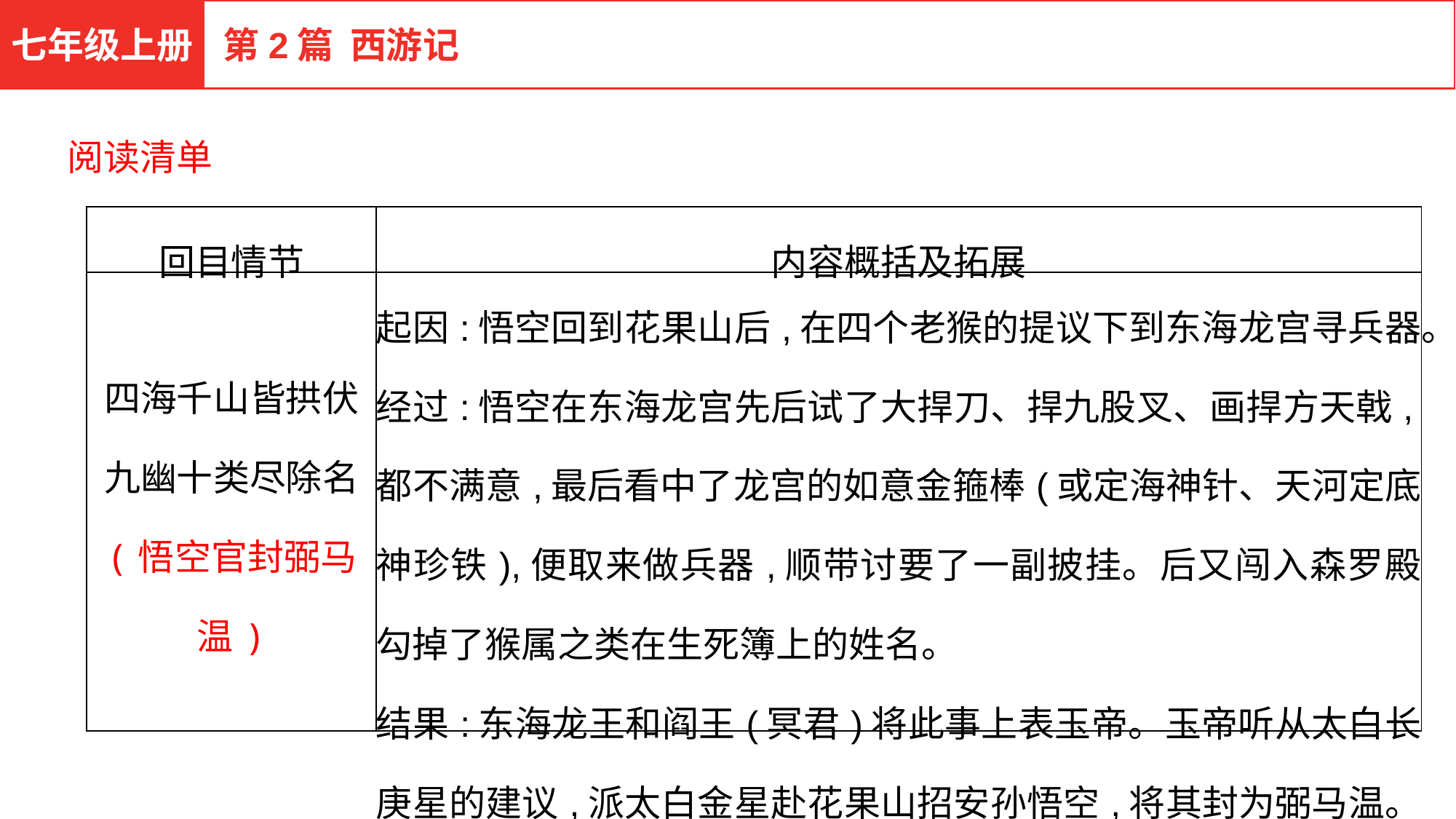

七年级上册
第2篇  西游记
阅读清单
| 回目情节 | 内容概括及拓展 |
| --- | --- |
| 四海千山皆拱伏 九幽十类尽除名 (悟空官封弼马温) | 起因:悟空回到花果山后,在四个老猴的提议下到东海龙宫寻兵器。 经过:悟空在东海龙宫先后试了大捍刀、捍九股叉、画捍方天戟,都不满意,最后看中了龙宫的如意金箍棒(或定海神针、天河定底神珍铁),便取来做兵器,顺带讨要了一副披挂。后又闯入森罗殿勾掉了猴属之类在生死簿上的姓名。 结果:东海龙王和阎王(冥君)将此事上表玉帝。玉帝听从太白长庚星的建议,派太白金星赴花果山招安孙悟空,将其封为弼马温。 |